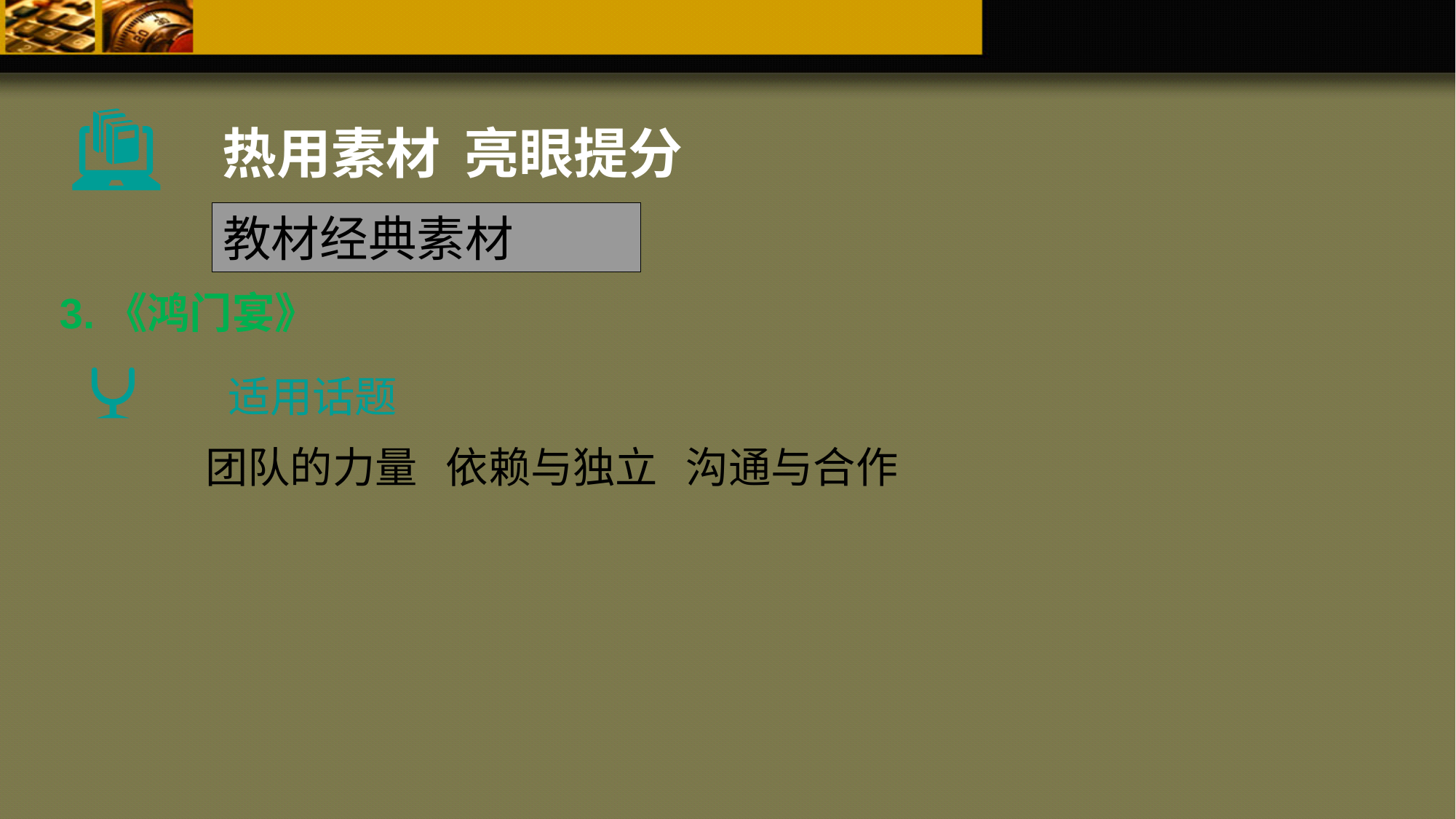

热用素材  亮眼提分
教材经典素材
3.《鸿门宴》
适用话题

团队的力量   依赖与独立   沟通与合作